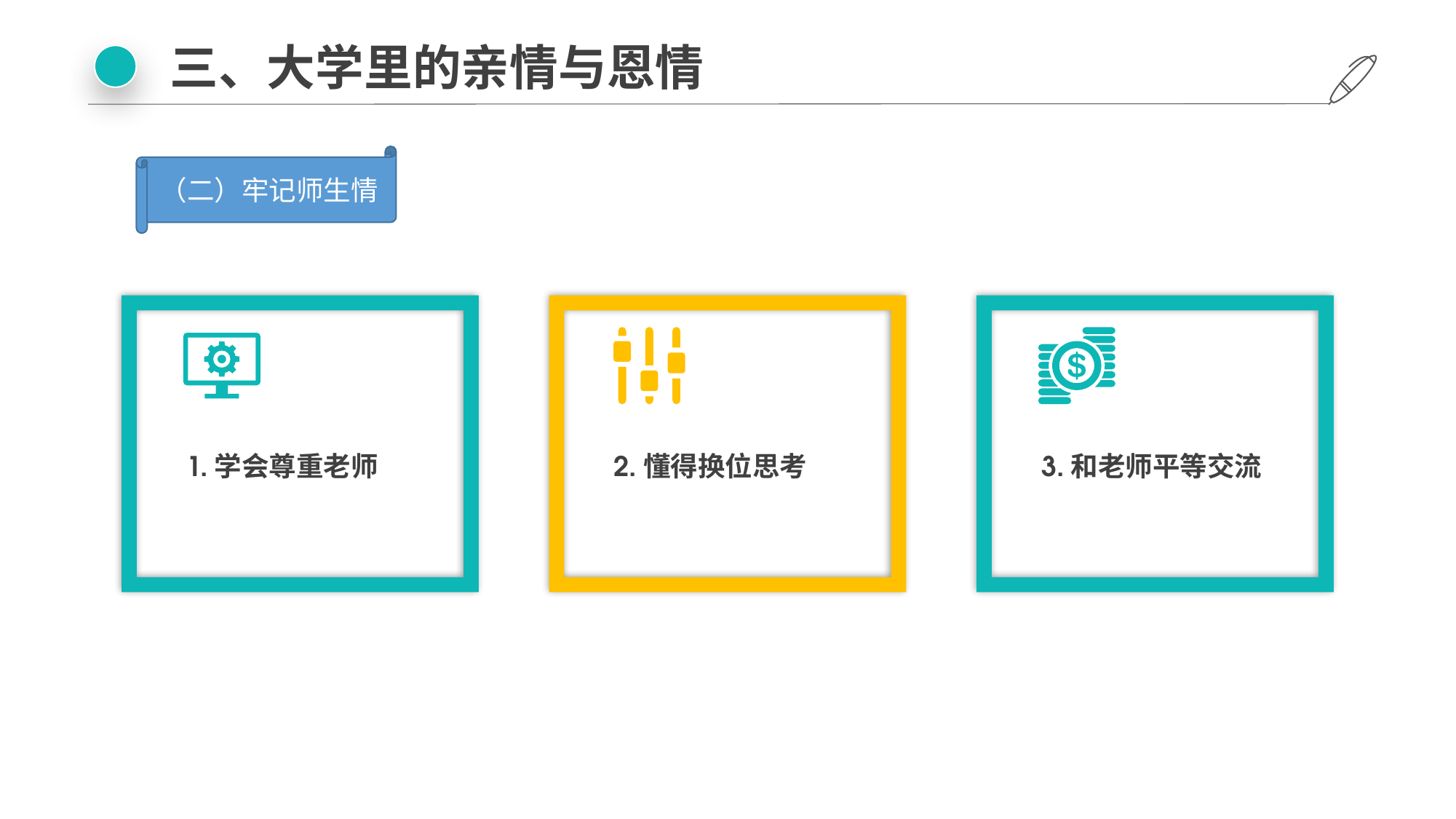

三、大学里的亲情与恩情

（二）牢记师生情

1.学会尊重老师
2.懂得换位思考
3.和老师平等交流